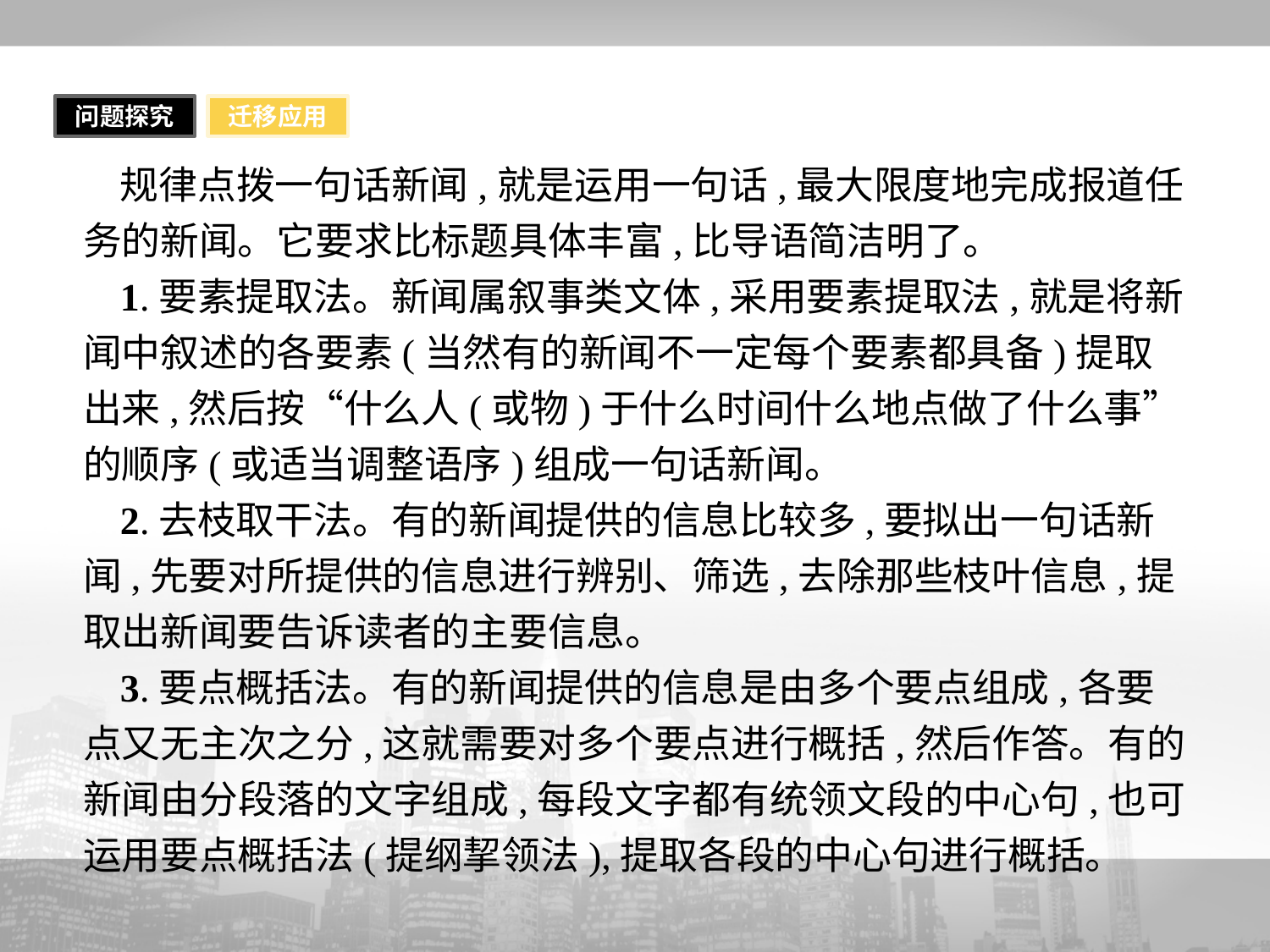

问题探究
迁移应用
规律点拨一句话新闻,就是运用一句话,最大限度地完成报道任务的新闻。它要求比标题具体丰富,比导语简洁明了。
1.要素提取法。新闻属叙事类文体,采用要素提取法,就是将新闻中叙述的各要素(当然有的新闻不一定每个要素都具备)提取出来,然后按“什么人(或物)于什么时间什么地点做了什么事”的顺序(或适当调整语序)组成一句话新闻。
2.去枝取干法。有的新闻提供的信息比较多,要拟出一句话新闻,先要对所提供的信息进行辨别、筛选,去除那些枝叶信息,提取出新闻要告诉读者的主要信息。
3.要点概括法。有的新闻提供的信息是由多个要点组成,各要点又无主次之分,这就需要对多个要点进行概括,然后作答。有的新闻由分段落的文字组成,每段文字都有统领文段的中心句,也可运用要点概括法(提纲挈领法),提取各段的中心句进行概括。